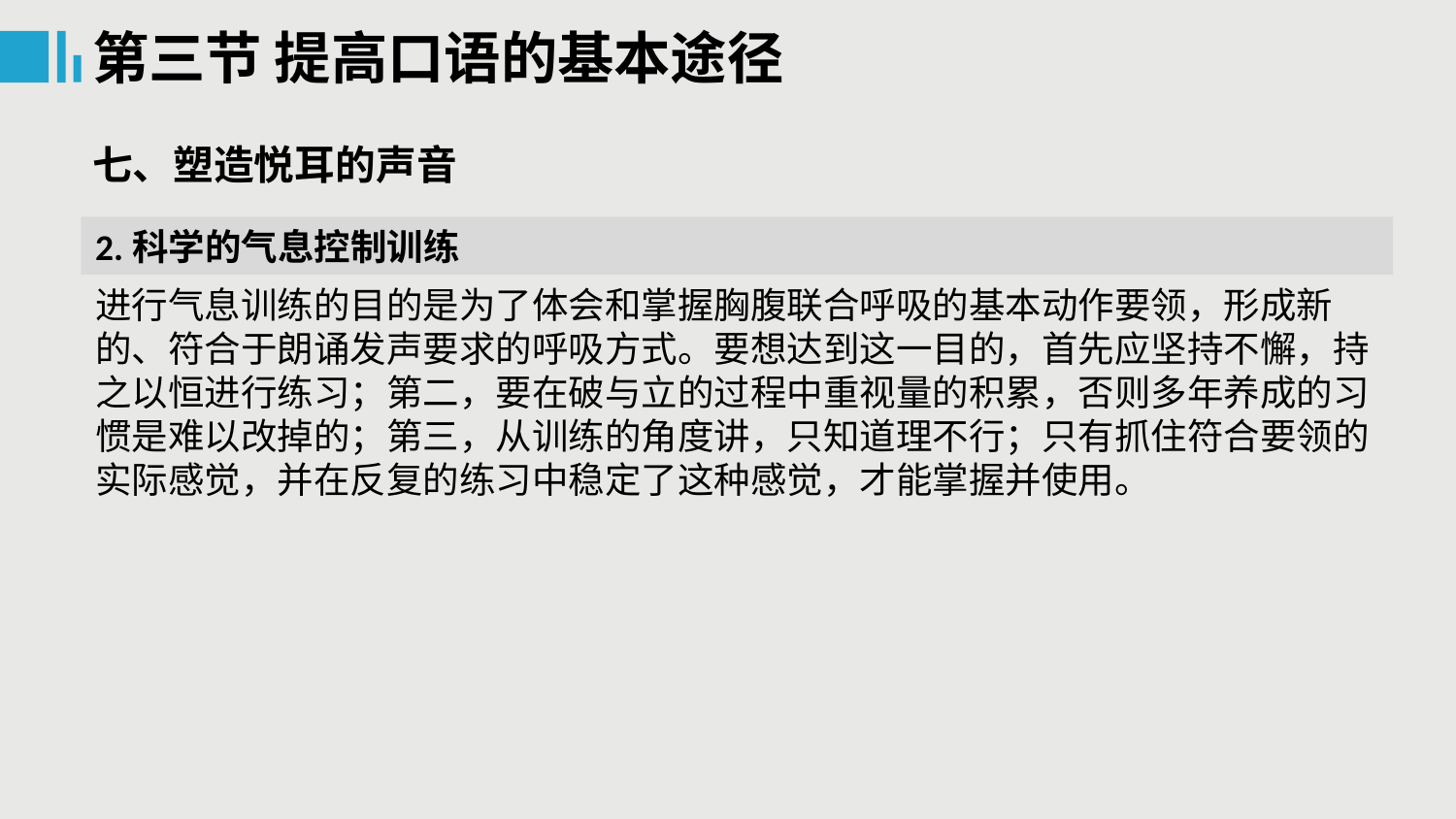

第三节 提高口语的基本途径

七、塑造悦耳的声音
2.科学的气息控制训练
进行气息训练的目的是为了体会和掌握胸腹联合呼吸的基本动作要领，形成新的、符合于朗诵发声要求的呼吸方式。要想达到这一目的，首先应坚持不懈，持之以恒进行练习；第二，要在破与立的过程中重视量的积累，否则多年养成的习惯是难以改掉的；第三，从训练的角度讲，只知道理不行；只有抓住符合要领的实际感觉，并在反复的练习中稳定了这种感觉，才能掌握并使用。